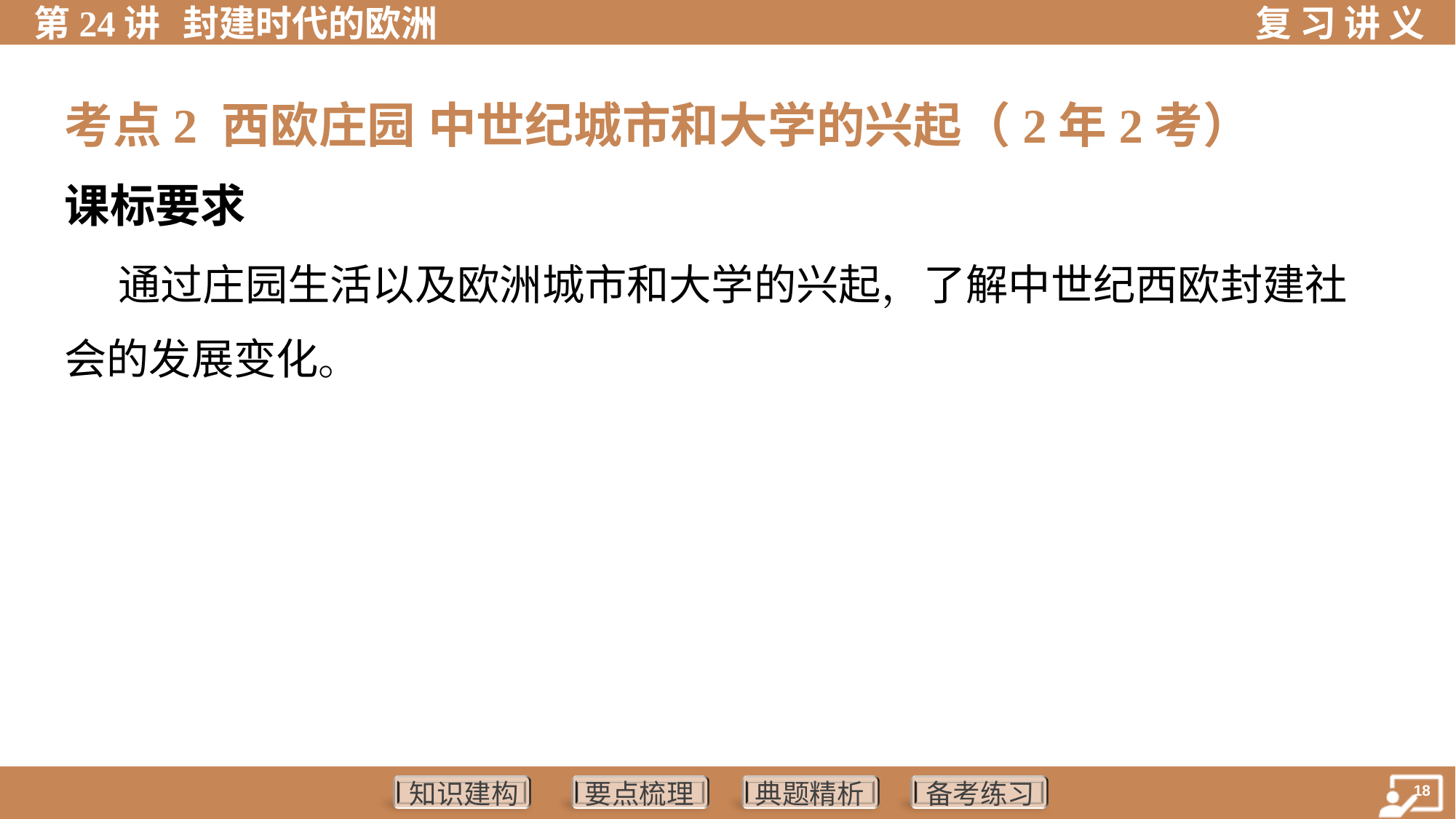

考点2 西欧庄园 中世纪城市和大学的兴起（2年2考）
课标要求
    通过庄园生活以及欧洲城市和大学的兴起，了解中世纪西欧封建社
会的发展变化。